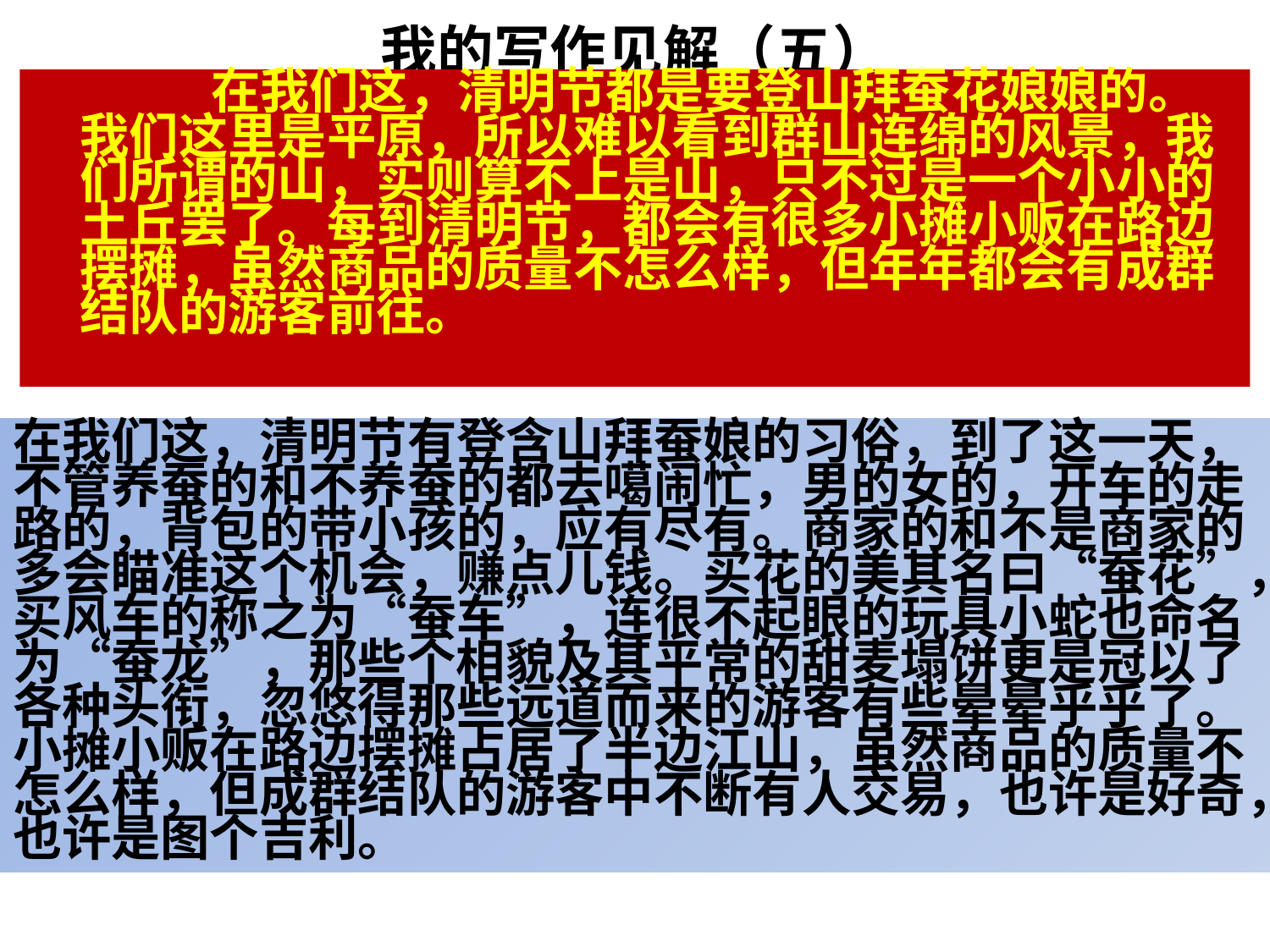

# 我的写作见解（五）
             在我们这，清明节都是要登山拜蚕花娘娘的。我们这里是平原，所以难以看到群山连绵的风景，我们所谓的山，实则算不上是山，只不过是一个小小的土丘罢了。每到清明节，都会有很多小摊小贩在路边摆摊，虽然商品的质量不怎么样，但年年都会有成群结队的游客前往。

在我们这，清明节有登含山拜蚕娘的习俗，到了这一天，不管养蚕的和不养蚕的都去噶闹忙，男的女的，开车的走路的，背包的带小孩的，应有尽有。商家的和不是商家的多会瞄准这个机会，赚点儿钱。买花的美其名曰“蚕花”，买风车的称之为“蚕车”，连很不起眼的玩具小蛇也命名为“蚕龙”，那些个相貌及其平常的甜麦塌饼更是冠以了各种头衔，忽悠得那些远道而来的游客有些晕晕乎乎了。小摊小贩在路边摆摊占居了半边江山，虽然商品的质量不怎么样，但成群结队的游客中不断有人交易，也许是好奇，也许是图个吉利。